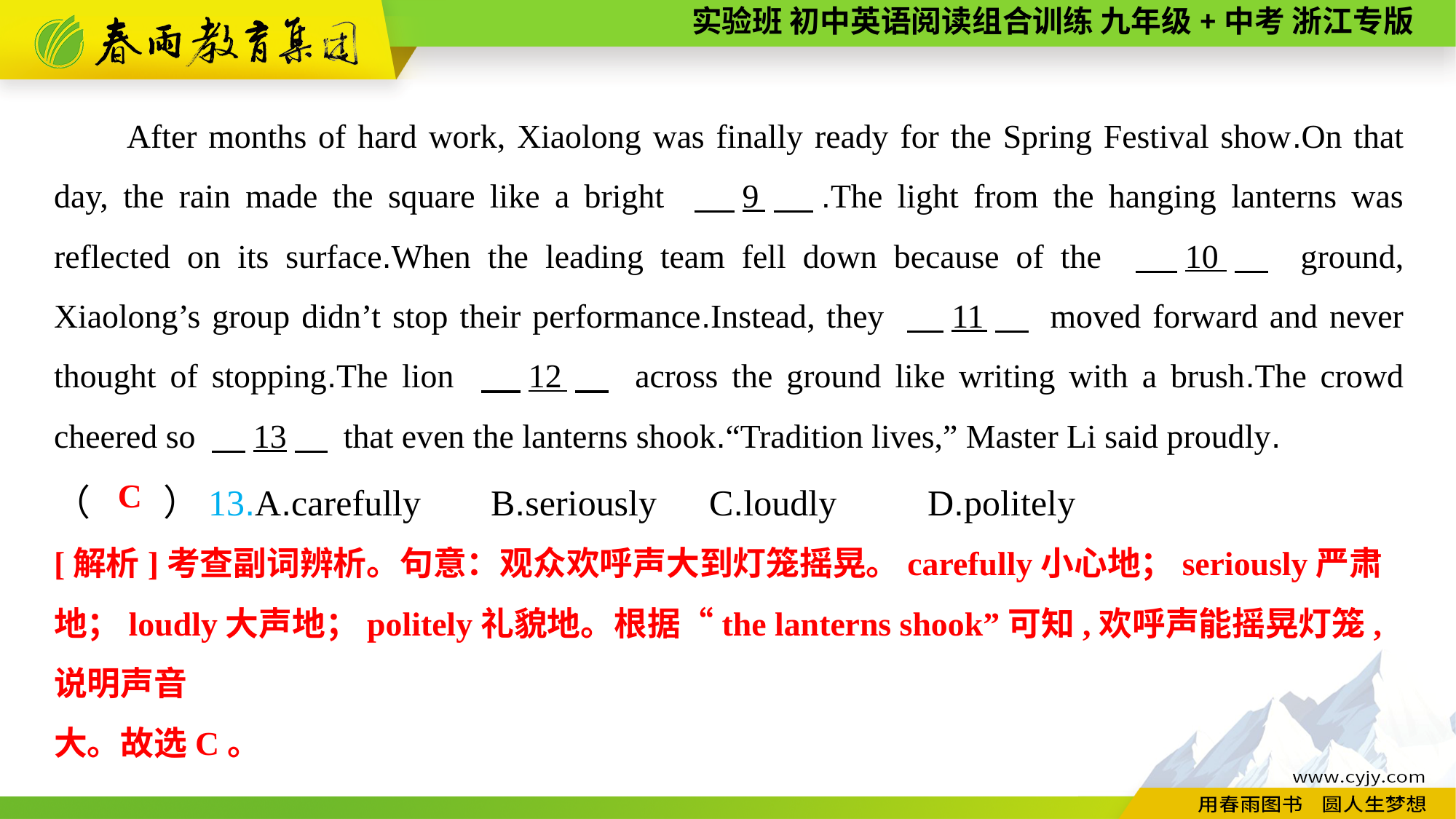

After months of hard work, Xiaolong was finally ready for the Spring Festival show.On that day, the rain made the square like a bright 　9　.The light from the hanging lanterns was reflected on its surface.When the leading team fell down because of the 　10　 ground, Xiaolong’s group didn’t stop their performance.Instead, they 　11　 moved forward and never thought of stopping.The lion 　12　 across the ground like writing with a brush.The crowd cheered so 　13　 that even the lanterns shook.“Tradition lives,” Master Li said proudly.
（　　）13.A.carefully	B.seriously	C.loudly	D.politely
C
[解析]考查副词辨析。句意：观众欢呼声大到灯笼摇晃。carefully小心地；seriously严肃地；loudly大声地；politely礼貌地。根据“the lanterns shook”可知,欢呼声能摇晃灯笼,说明声音
大。故选C。